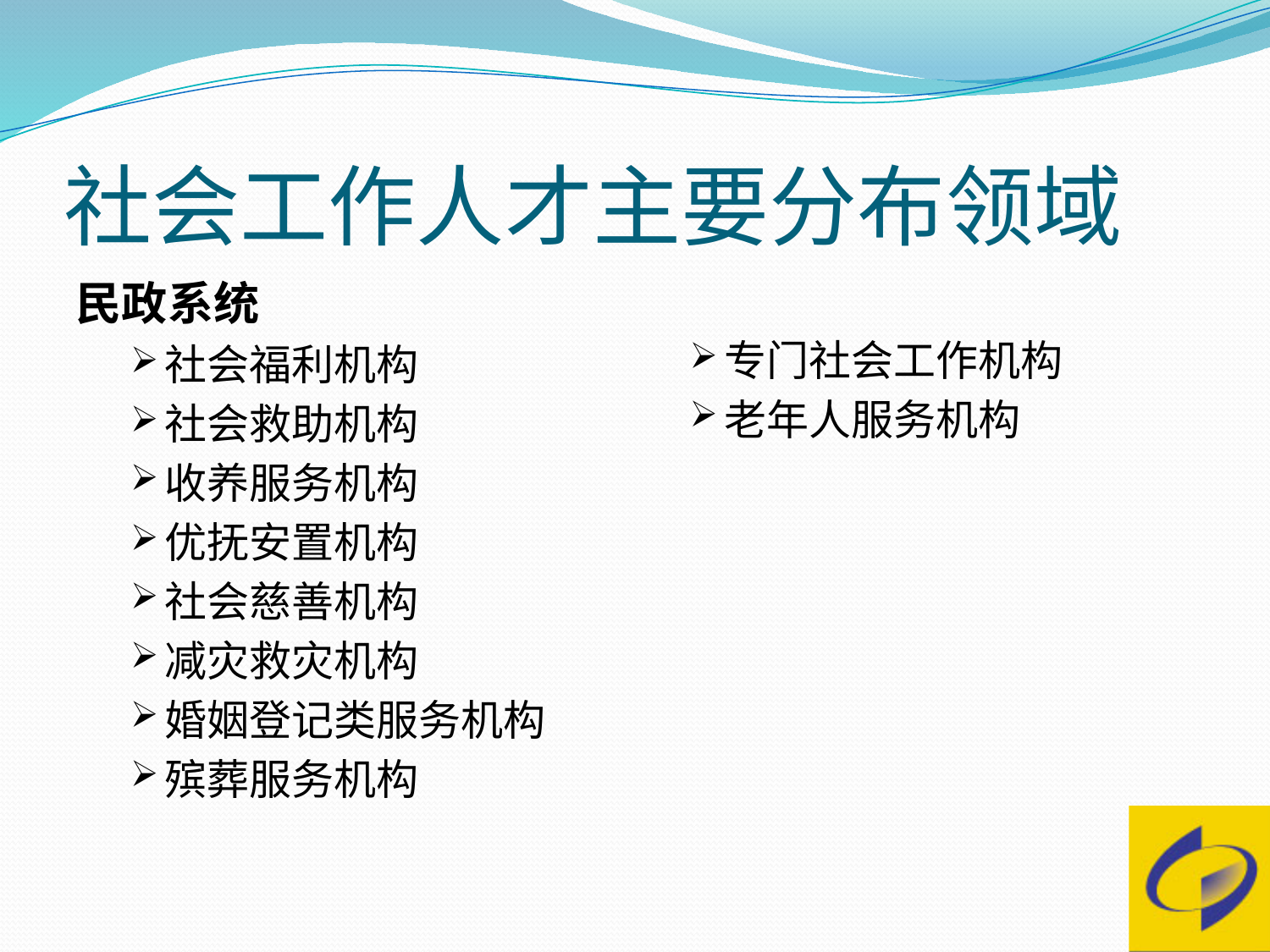

# 社会工作人才主要分布领域
民政系统
社会福利机构
社会救助机构
收养服务机构
优抚安置机构
社会慈善机构
减灾救灾机构
婚姻登记类服务机构
殡葬服务机构

专门社会工作机构
老年人服务机构